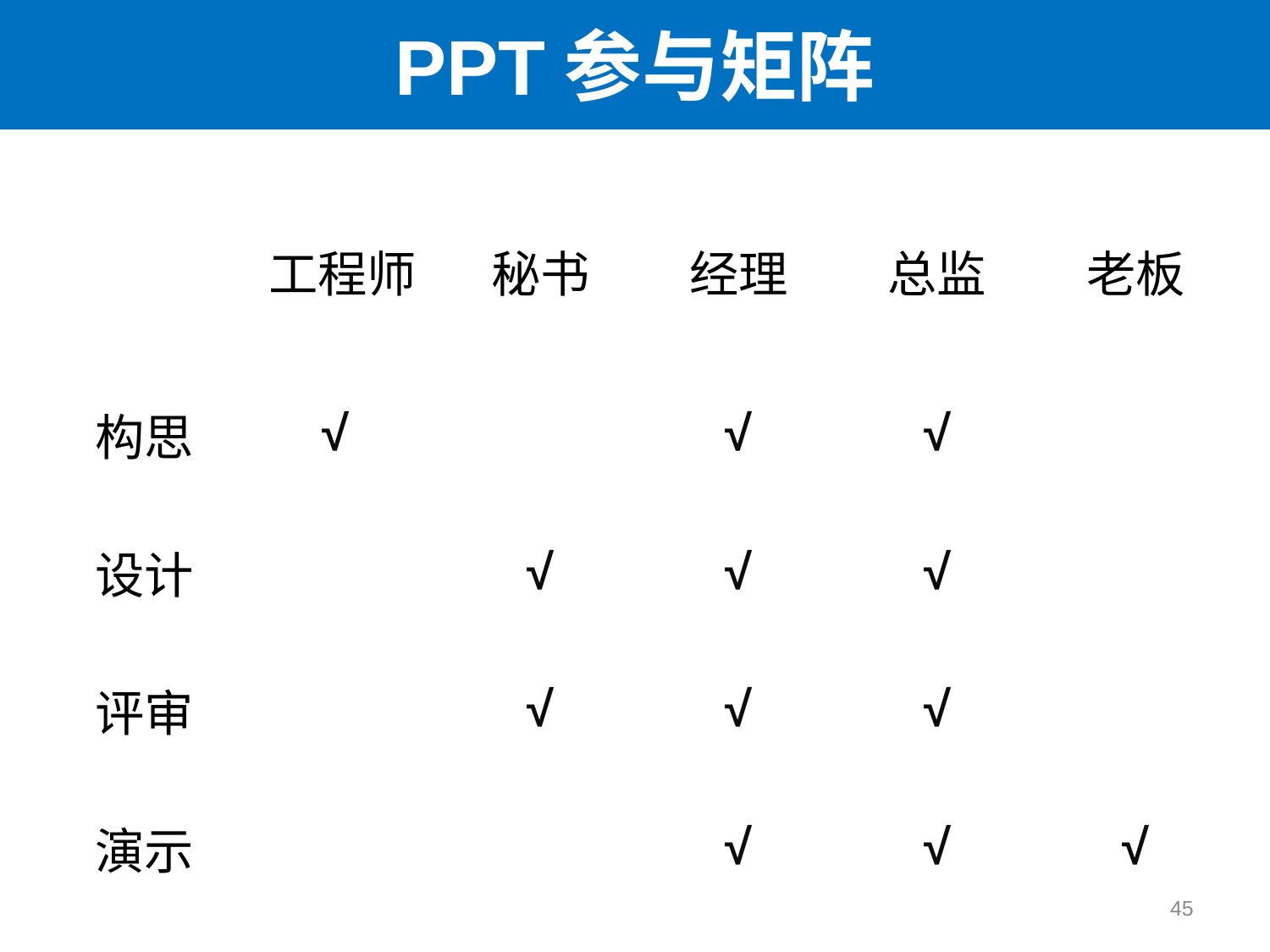

PPT参与矩阵
|  | 工程师 | 秘书 | 经理 | 总监 | 老板 |
| --- | --- | --- | --- | --- | --- |
| 构思 | √ |  | √ | √ |  |
| 设计 |  | √ | √ | √ |  |
| 评审 |  | √ | √ | √ |  |
| 演示 |  |  | √ | √ | √ |
45